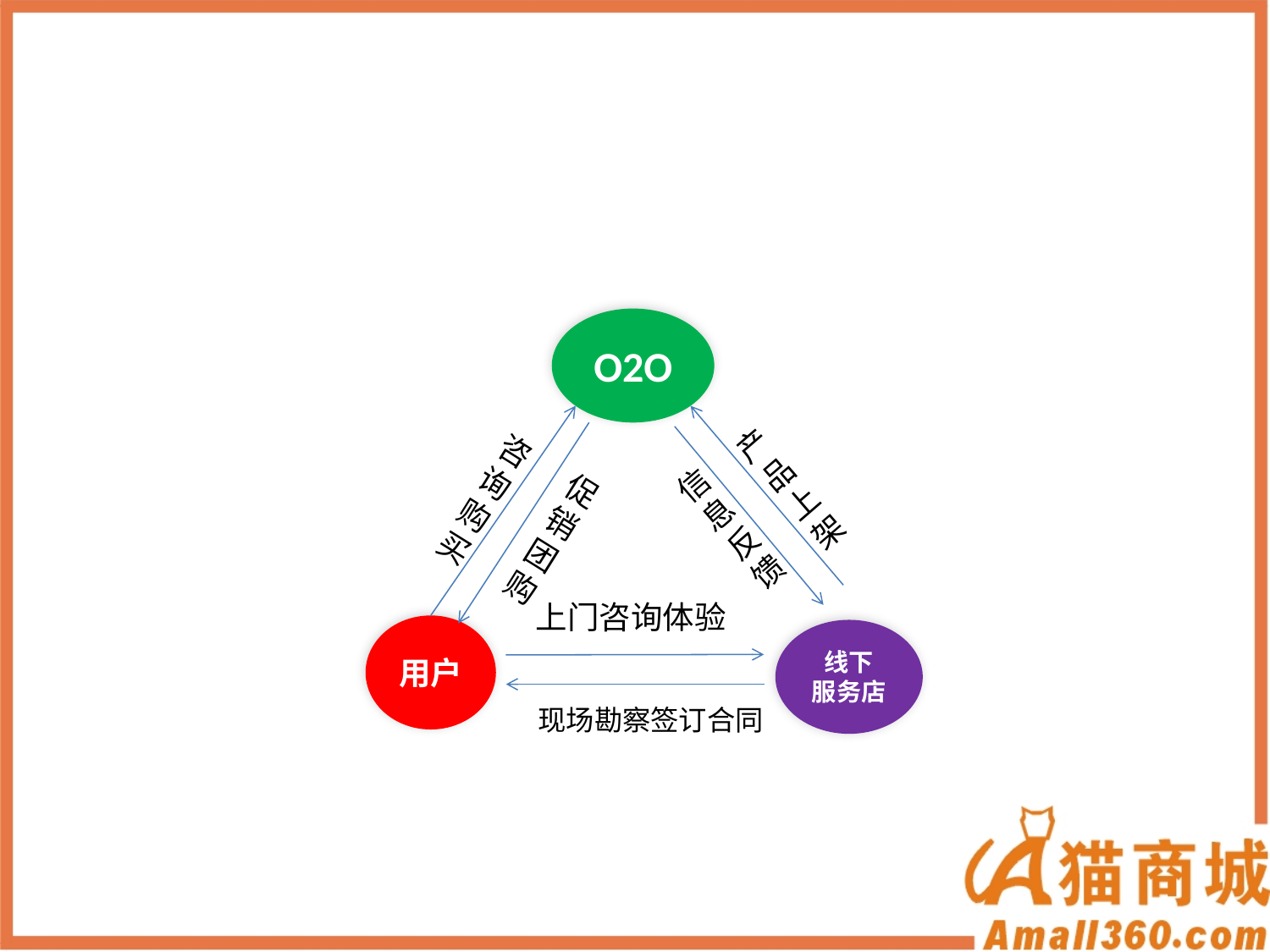

O2O
产
品
上
架
咨询购买
信
息反
馈
促
销
团购
上门咨询体验
用户
线下
服务店
现场勘察签订合同